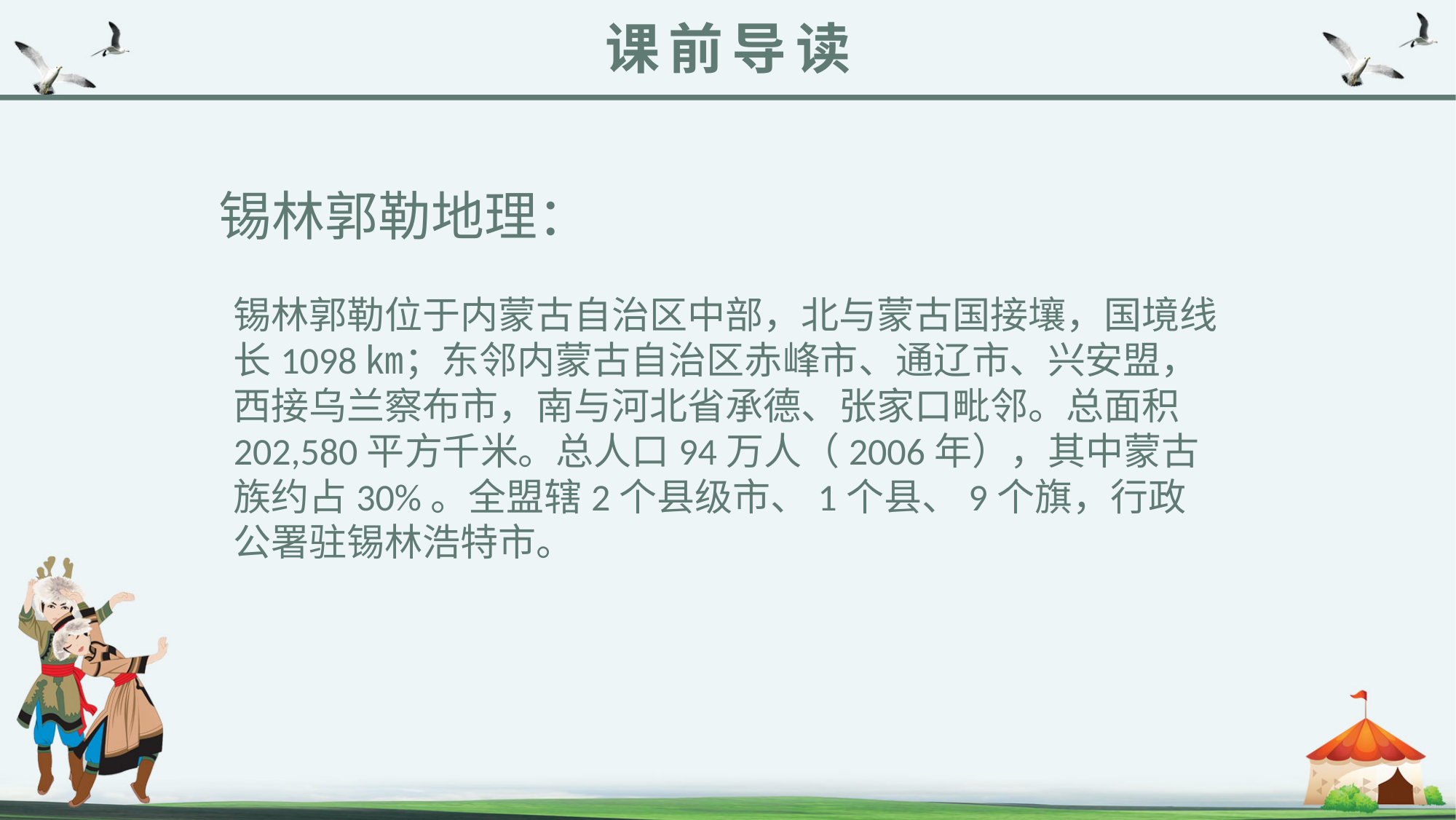

课前导读

锡林郭勒地理：
锡林郭勒位于内蒙古自治区中部，北与蒙古国接壤，国境线长1098㎞；东邻内蒙古自治区赤峰市、通辽市、兴安盟，西接乌兰察布市，南与河北省承德、张家口毗邻。总面积202,580平方千米。总人口94万人（2006年），其中蒙古族约占30%。全盟辖2个县级市、1个县、9个旗，行政公署驻锡林浩特市。